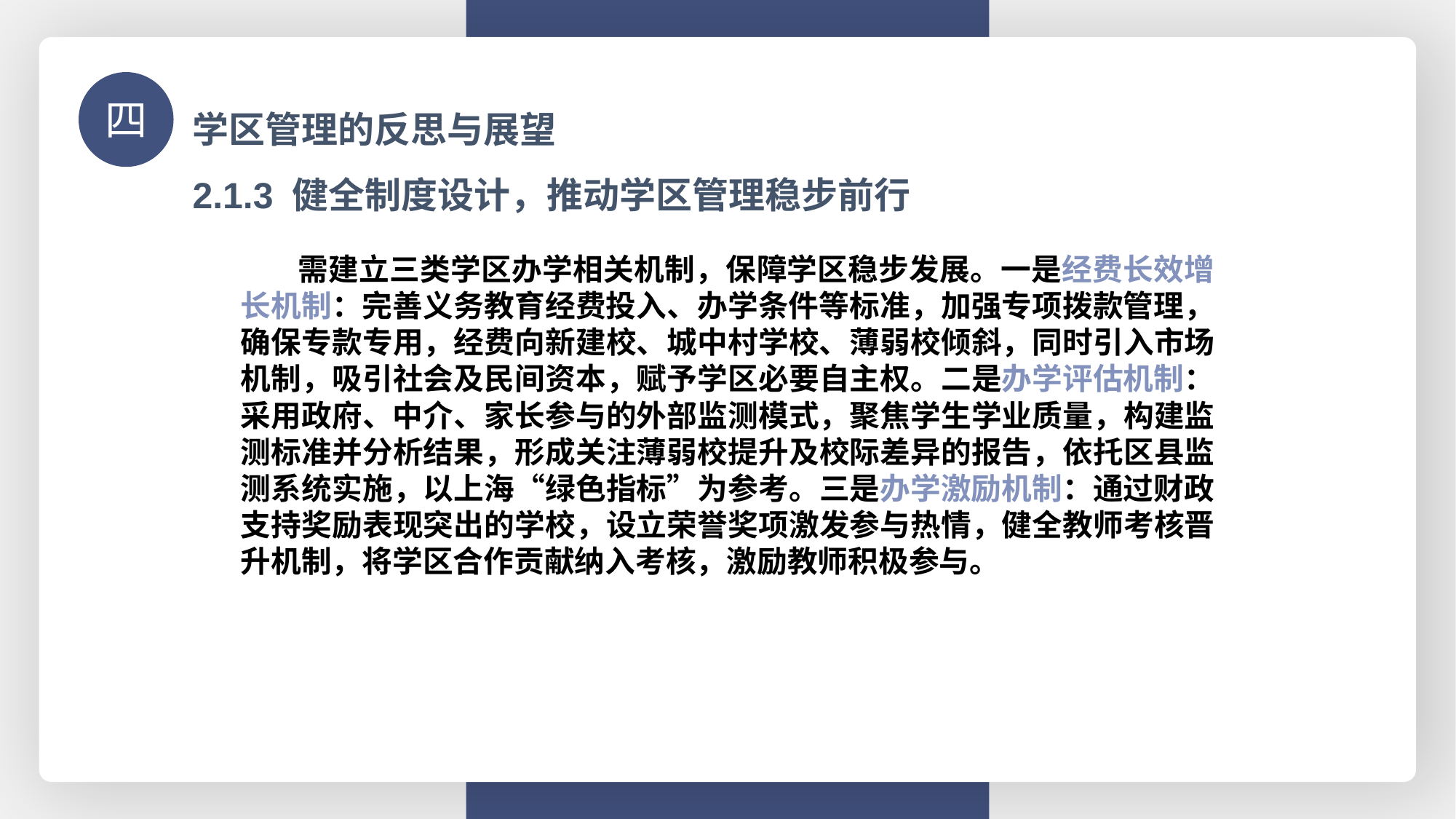

学区管理的反思与展望
四
2.1.3 健全制度设计，推动学区管理稳步前行
       需建立三类学区办学相关机制，保障学区稳步发展。一是经费长效增长机制：完善义务教育经费投入、办学条件等标准，加强专项拨款管理，确保专款专用，经费向新建校、城中村学校、薄弱校倾斜，同时引入市场机制，吸引社会及民间资本，赋予学区必要自主权。二是办学评估机制：采用政府、中介、家长参与的外部监测模式，聚焦学生学业质量，构建监测标准并分析结果，形成关注薄弱校提升及校际差异的报告，依托区县监测系统实施，以上海“绿色指标”为参考。三是办学激励机制：通过财政支持奖励表现突出的学校，设立荣誉奖项激发参与热情，健全教师考核晋升机制，将学区合作贡献纳入考核，激励教师积极参与。